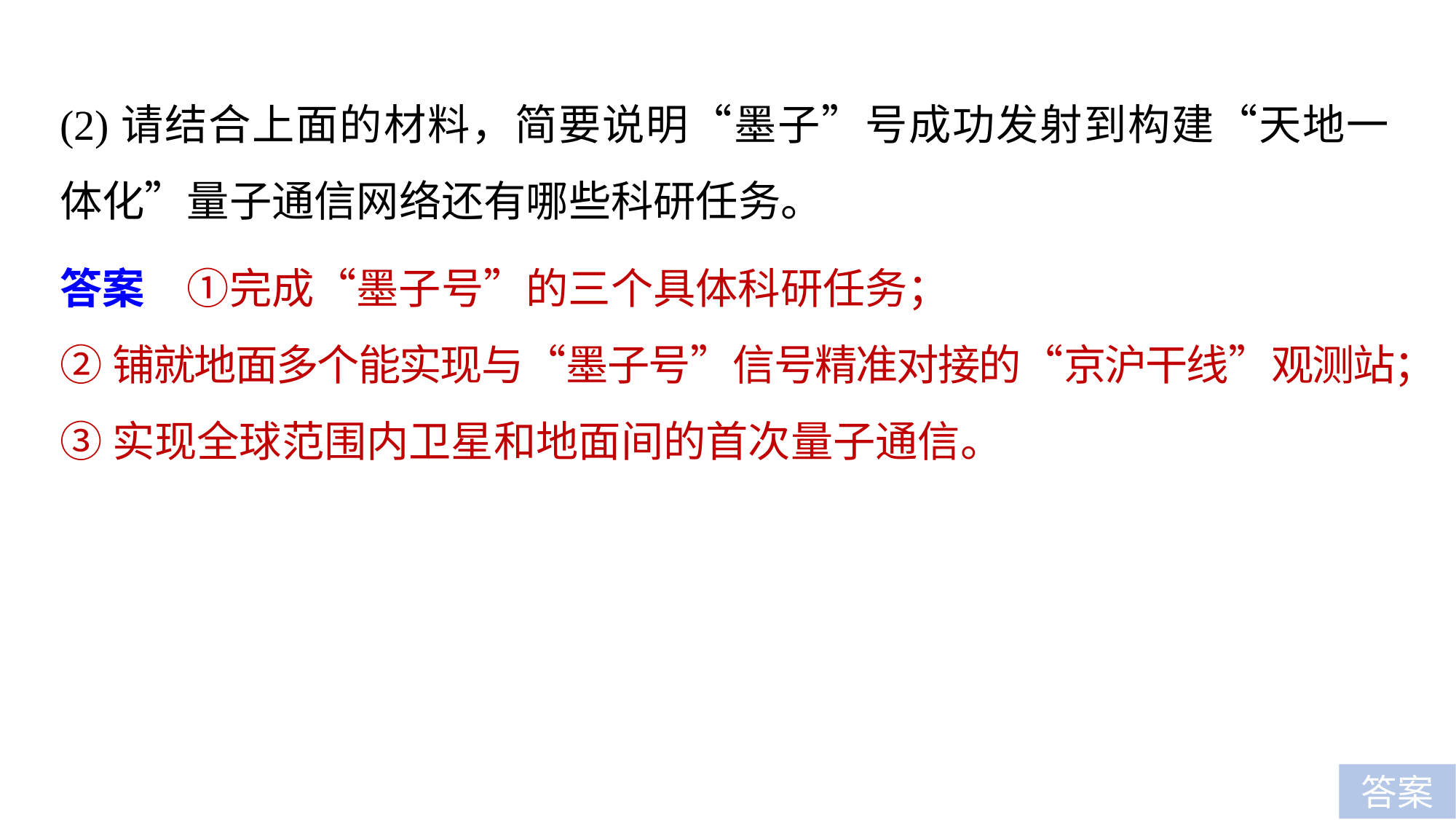

(2)请结合上面的材料，简要说明“墨子”号成功发射到构建“天地一体化”量子通信网络还有哪些科研任务。
答案　①完成“墨子号”的三个具体科研任务；
②铺就地面多个能实现与“墨子号”信号精准对接的“京沪干线”观测站；
③实现全球范围内卫星和地面间的首次量子通信。
答案